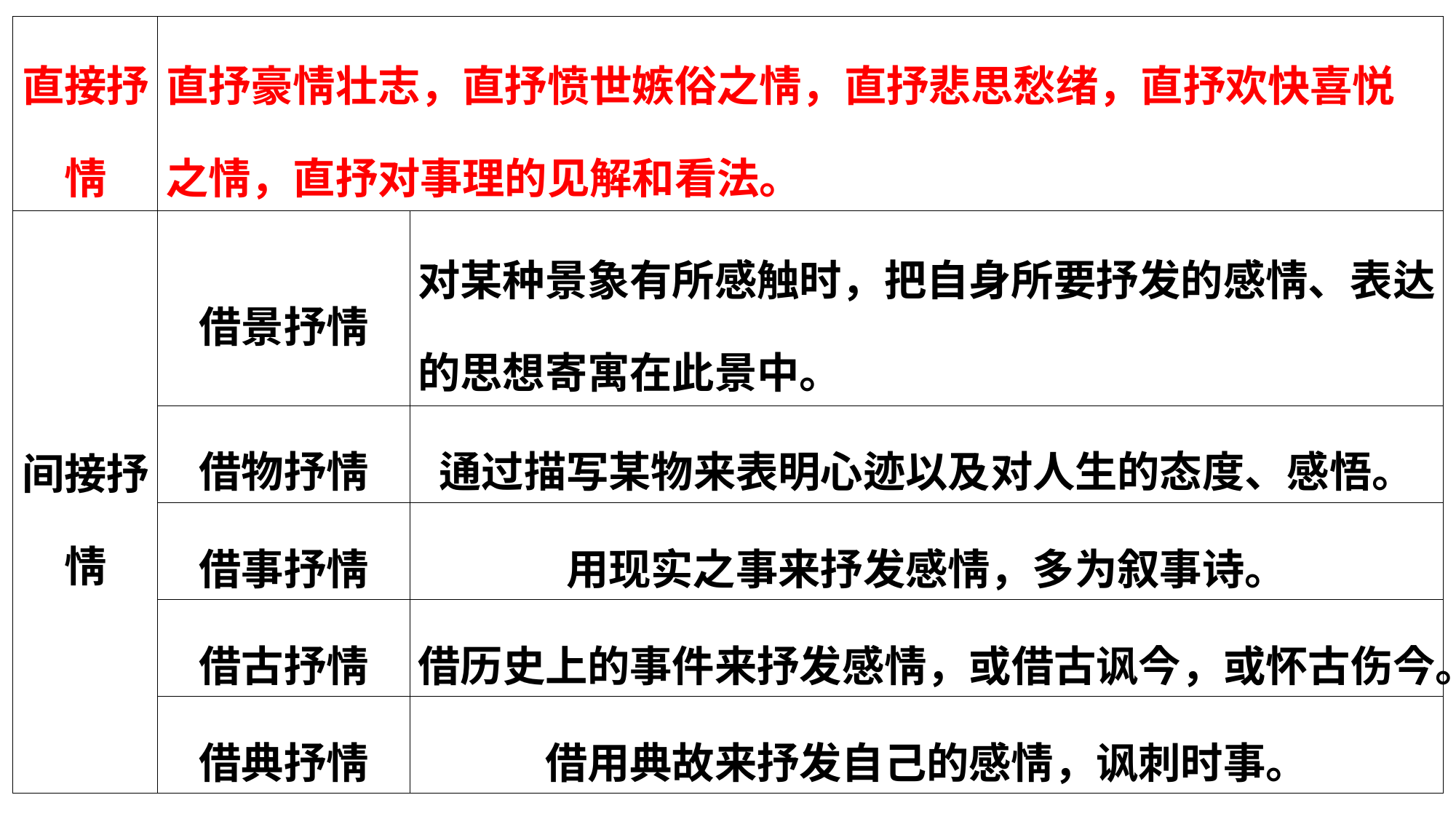

| 直接抒情 | 直抒豪情壮志，直抒愤世嫉俗之情，直抒悲思愁绪，直抒欢快喜悦之情，直抒对事理的见解和看法。 |  |
| --- | --- | --- |
| 间接抒情 | 借景抒情 | 对某种景象有所感触时，把自身所要抒发的感情、表达的思想寄寓在此景中。 |
|  | 借物抒情 | 通过描写某物来表明心迹以及对人生的态度、感悟。 |
|  | 借事抒情 | 用现实之事来抒发感情，多为叙事诗。 |
|  | 借古抒情 | 借历史上的事件来抒发感情，或借古讽今，或怀古伤今。 |
|  | 借典抒情 | 借用典故来抒发自己的感情，讽刺时事。 |